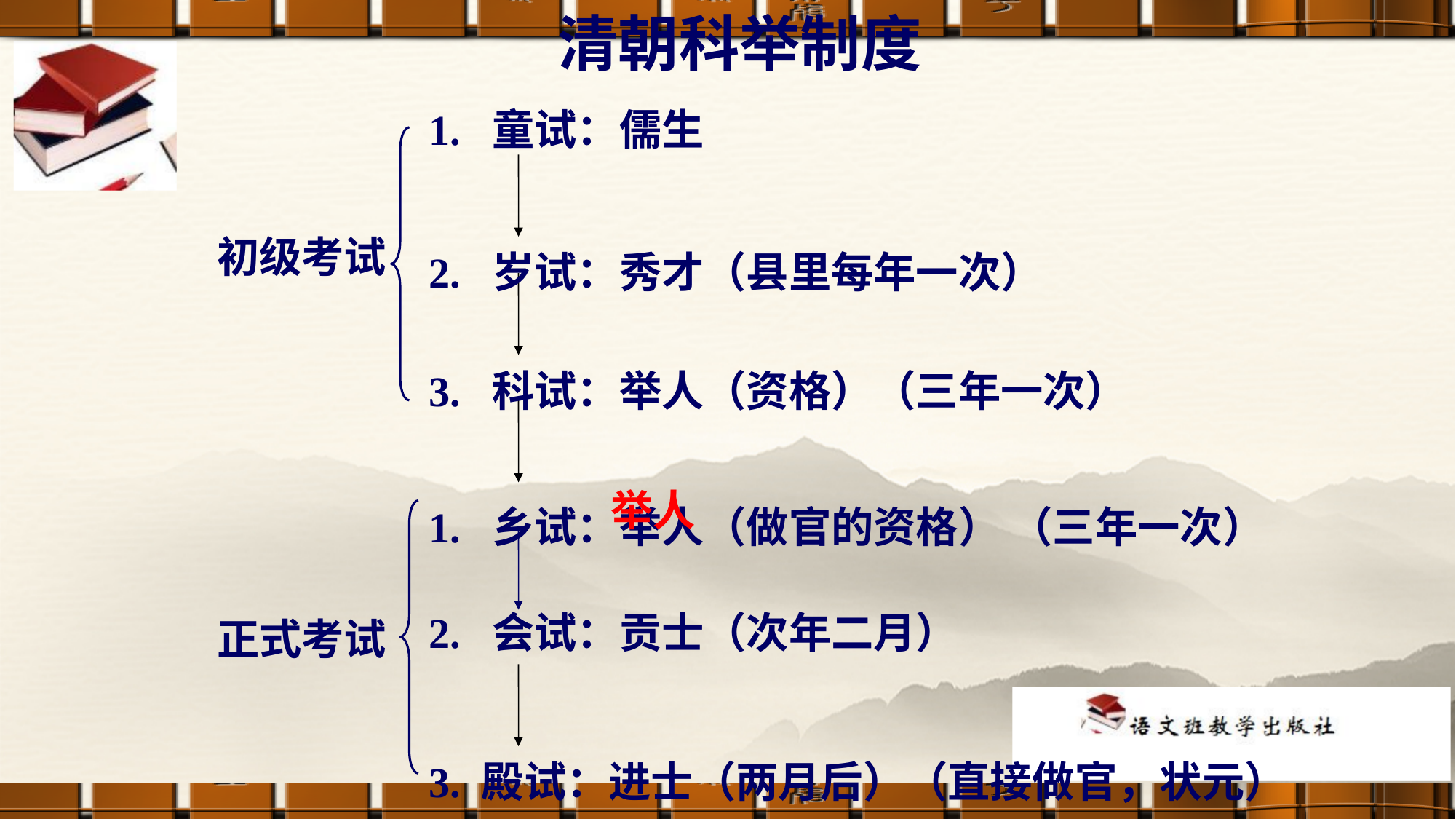

清朝科举制度

初级考试

正式考试

1.  童试：儒生

2.  岁试：秀才（县里每年一次）

3.  科试：举人（资格）（三年一次）

1.  乡试：举人（做官的资格） （三年一次）
举人

2.  会试：贡士（次年二月）

3. 殿试：进士（两月后）（直接做官，状元）